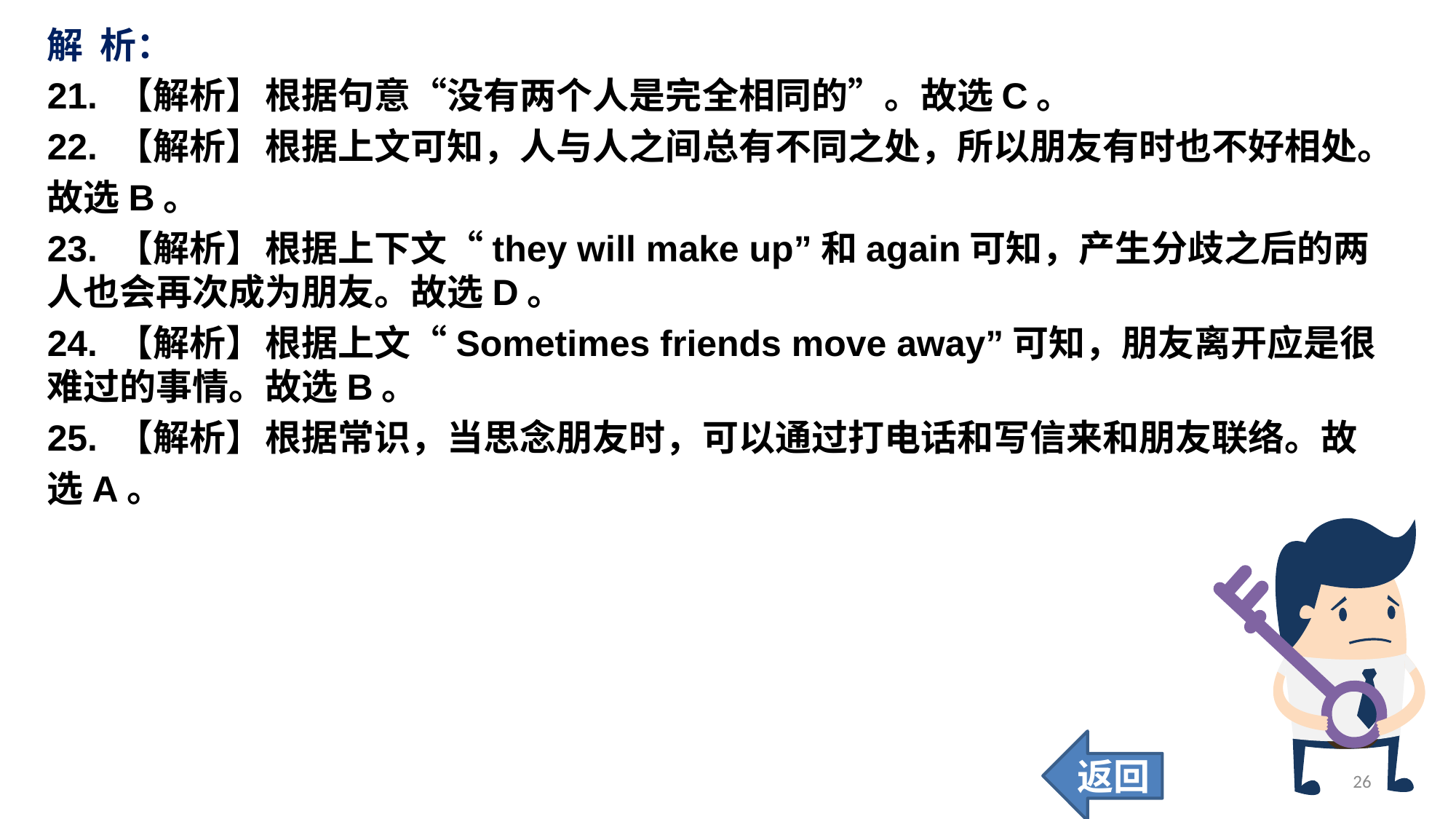

解  析：
21. 【解析】	根据句意“没有两个人是完全相同的”。故选C。
22. 【解析】	根据上文可知，人与人之间总有不同之处，所以朋友有时也不好相处。
故选B。
23. 【解析】	根据上下文“they will make up”和again可知，产生分歧之后的两人也会再次成为朋友。故选D。
24. 【解析】	根据上文“Sometimes friends move away”可知，朋友离开应是很难过的事情。故选B。
25. 【解析】	根据常识，当思念朋友时，可以通过打电话和写信来和朋友联络。故
选A。

返回
26